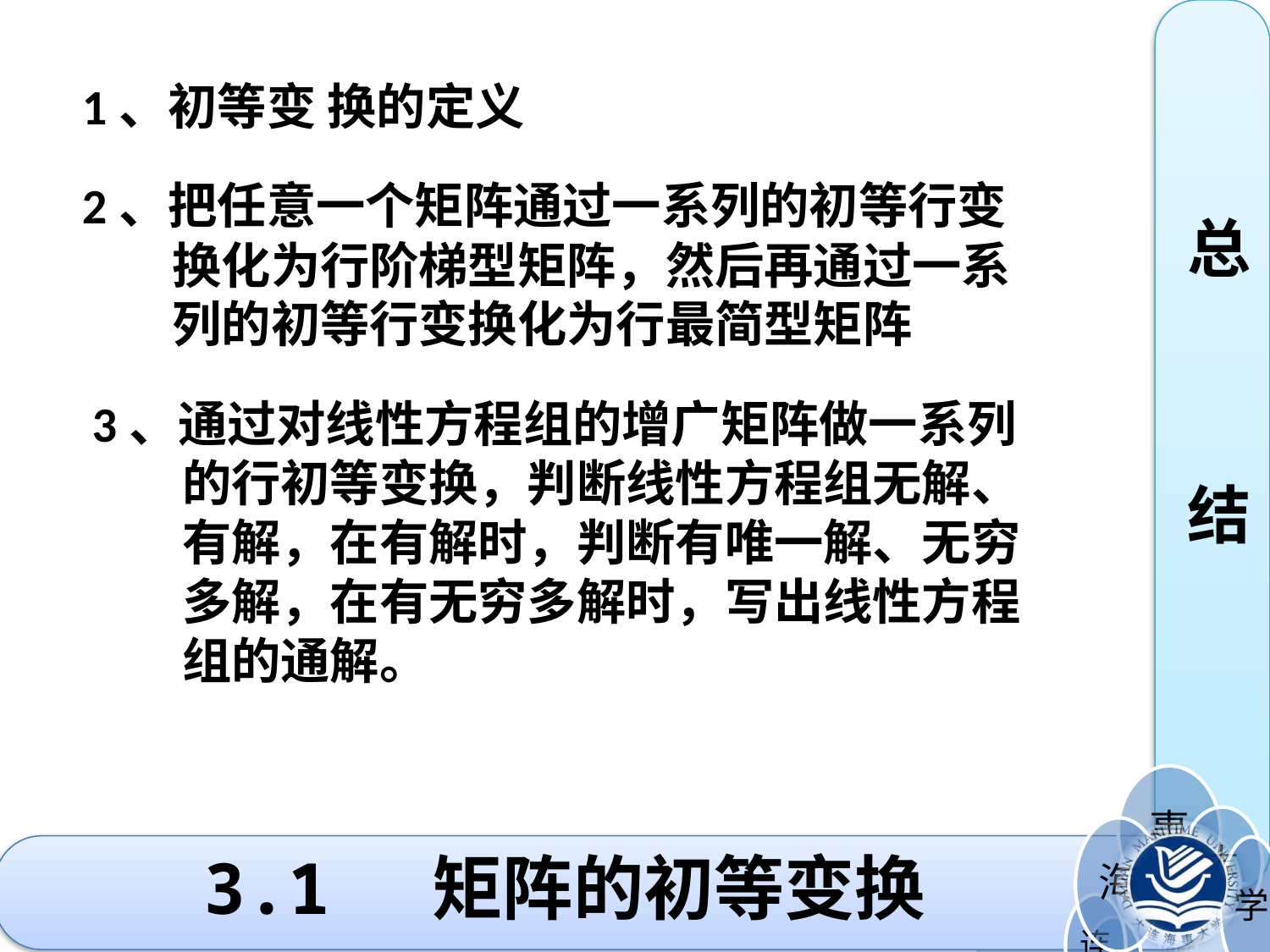

总

结
1、初等变 换的定义

2、把任意一个矩阵通过一系列的初等行变
       换化为行阶梯型矩阵，然后再通过一系
       列的初等行变换化为行最简型矩阵
3、通过对线性方程组的增广矩阵做一系列
       的行初等变换，判断线性方程组无解、
       有解，在有解时，判断有唯一解、无穷
       多解，在有无穷多解时，写出线性方程
       组的通解。
# 3.1  矩阵的初等变换